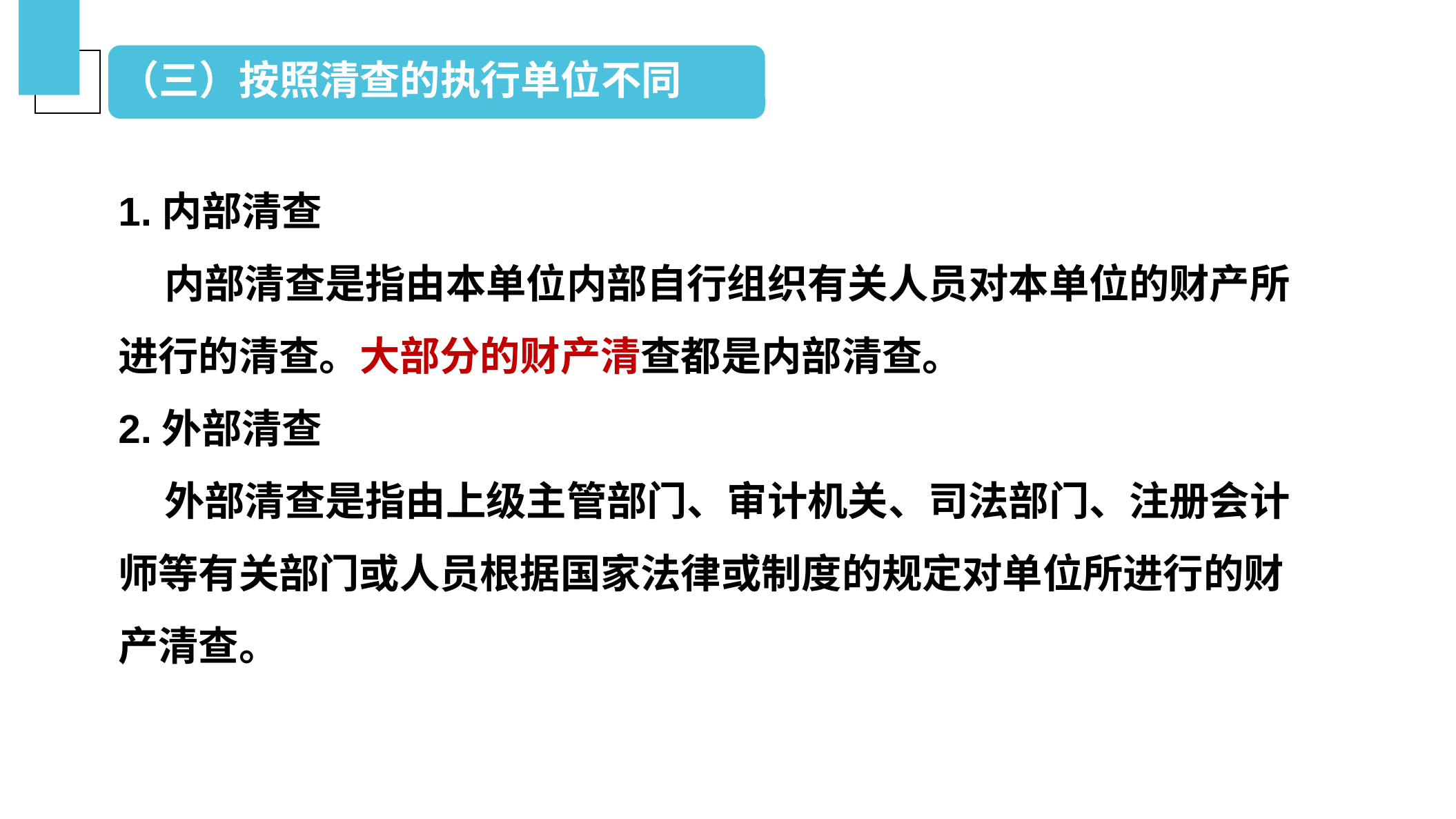

（三）按照清查的执行单位不同
1.内部清查
    内部清查是指由本单位内部自行组织有关人员对本单位的财产所进行的清查。大部分的财产清查都是内部清查。
2.外部清查
    外部清查是指由上级主管部门、审计机关、司法部门、注册会计师等有关部门或人员根据国家法律或制度的规定对单位所进行的财产清查。